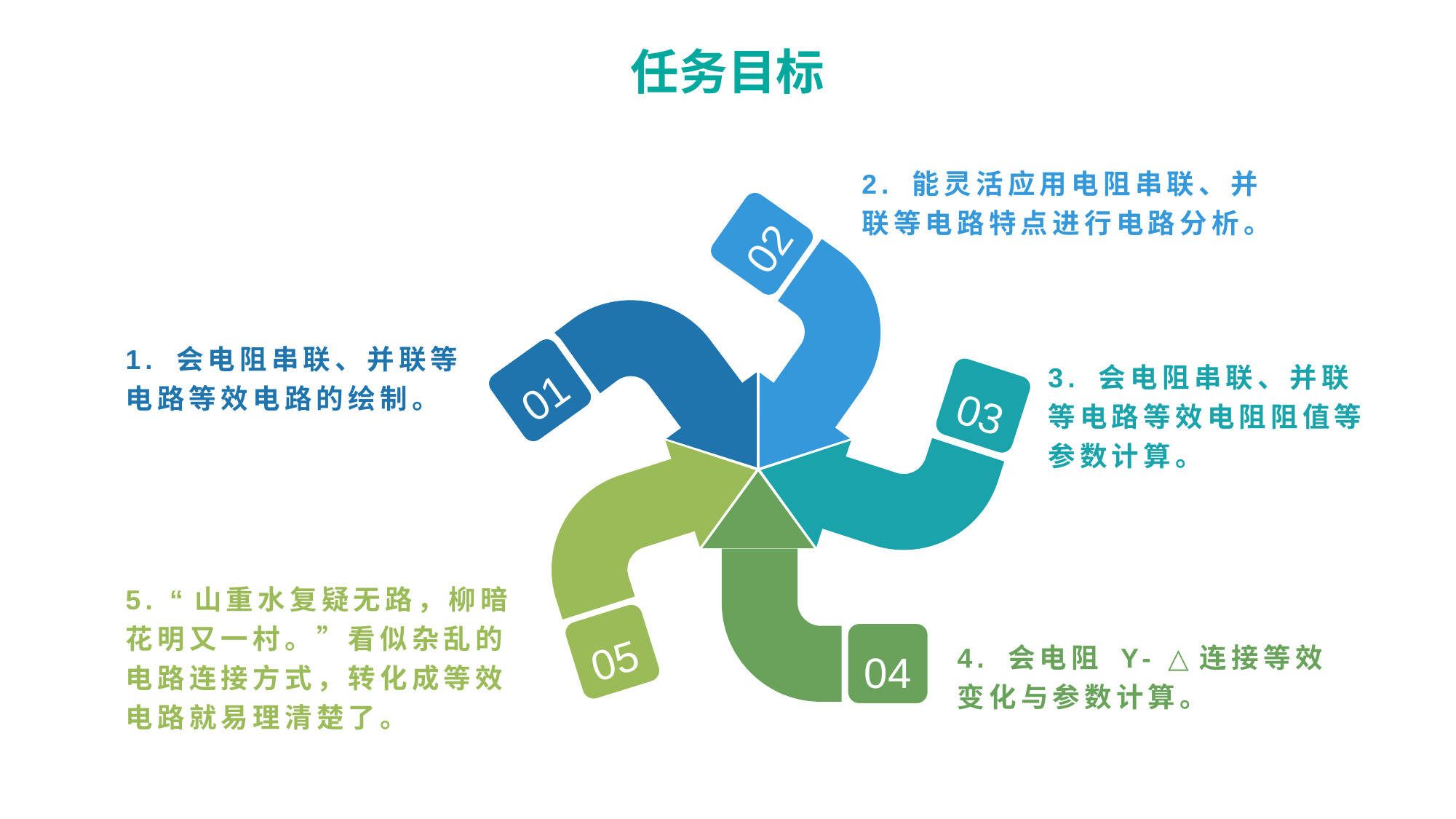

任务目标
2. 能灵活应用电阻串联、并联等电路特点进行电路分析。
02

1. 会电阻串联、并联等电路等效电路的绘制。
3. 会电阻串联、并联等电路等效电阻阻值等参数计算。
01
03

5. “山重水复疑无路，柳暗花明又一村。”看似杂乱的电路连接方式，转化成等效电路就易理清楚了。

05
4. 会电阻 Y- △连接等效变化与参数计算。
04